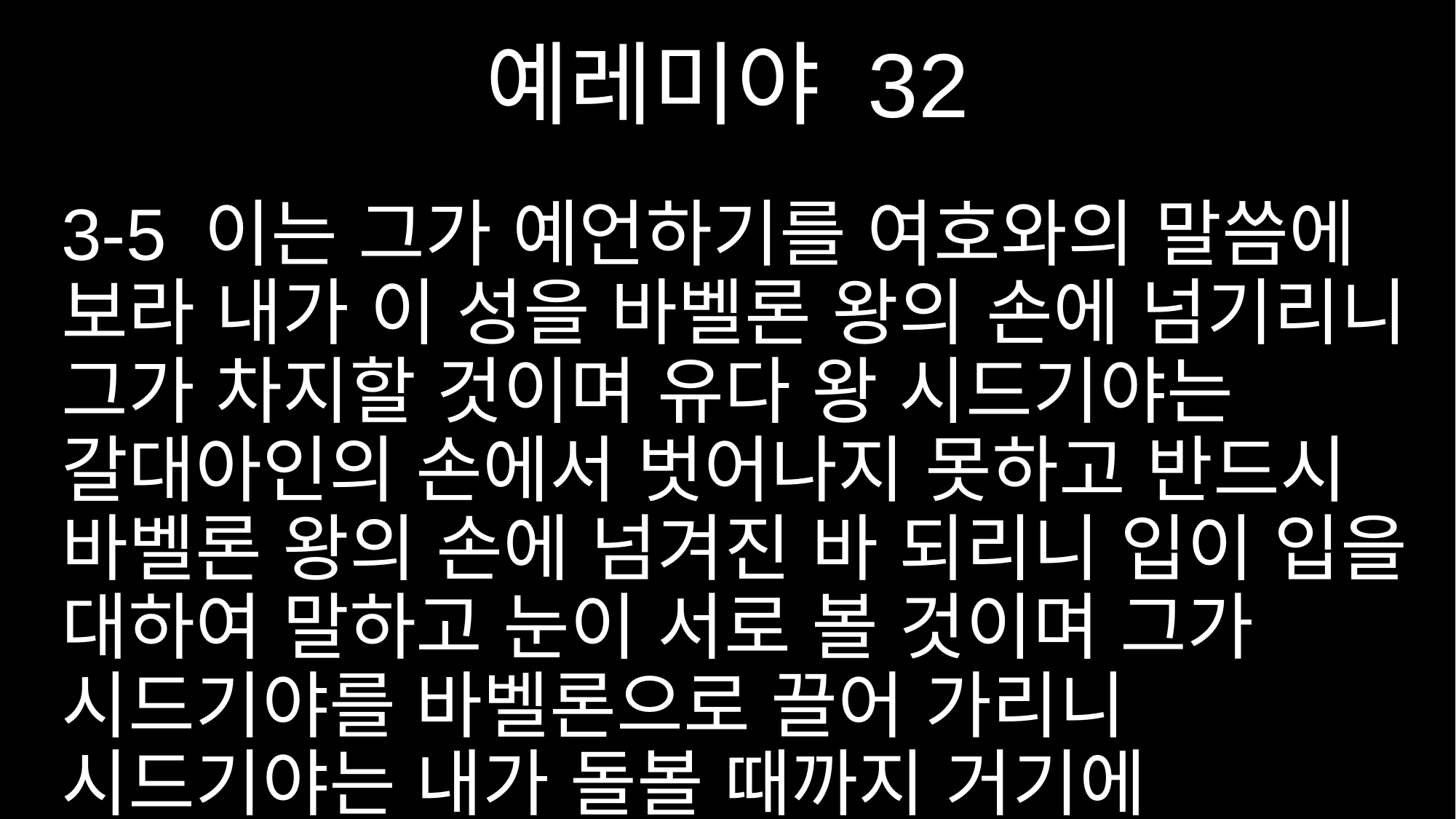

예레미야 32
3-5 이는 그가 예언하기를 여호와의 말씀에 보라 내가 이 성을 바벨론 왕의 손에 넘기리니 그가 차지할 것이며 유다 왕 시드기야는 갈대아인의 손에서 벗어나지 못하고 반드시 바벨론 왕의 손에 넘겨진 바 되리니 입이 입을 대하여 말하고 눈이 서로 볼 것이며 그가 시드기야를 바벨론으로 끌어 가리니 시드기야는 내가 돌볼 때까지 거기에 있으리라 여호와께서 이와 같이 말씀하시니라 너희가 갈대아인과 싸울지라도 승리하지 못하리라 하셨다 하였더니 유다 왕 시드기야가 이르되 네가 어찌하여 이같이 예언하였느냐 하고 그를 가두었음이었더라